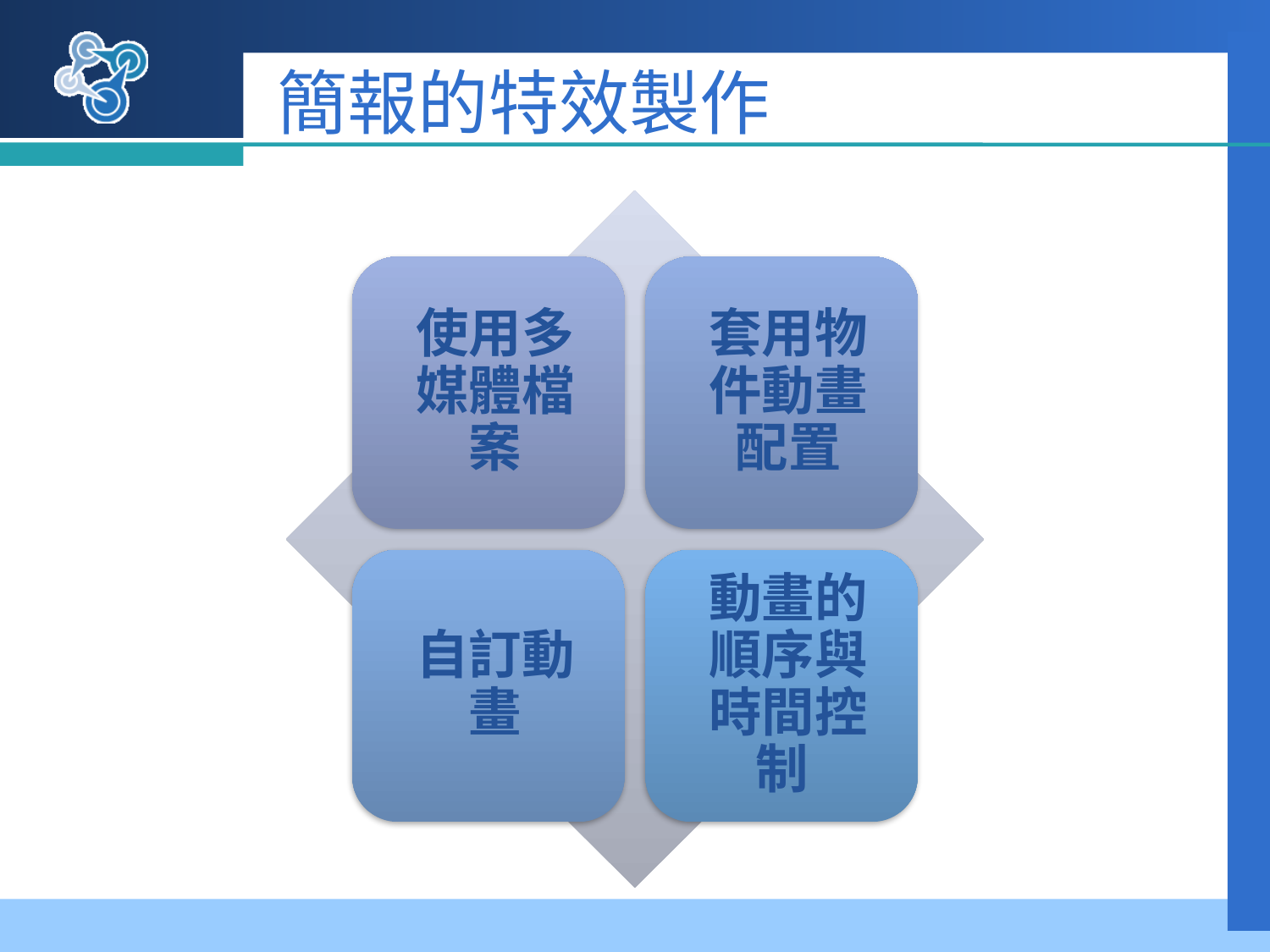

# 簡報的特效製作
使用多媒體檔案
套用物件動畫配置
自訂動畫
動畫的順序與時間控制